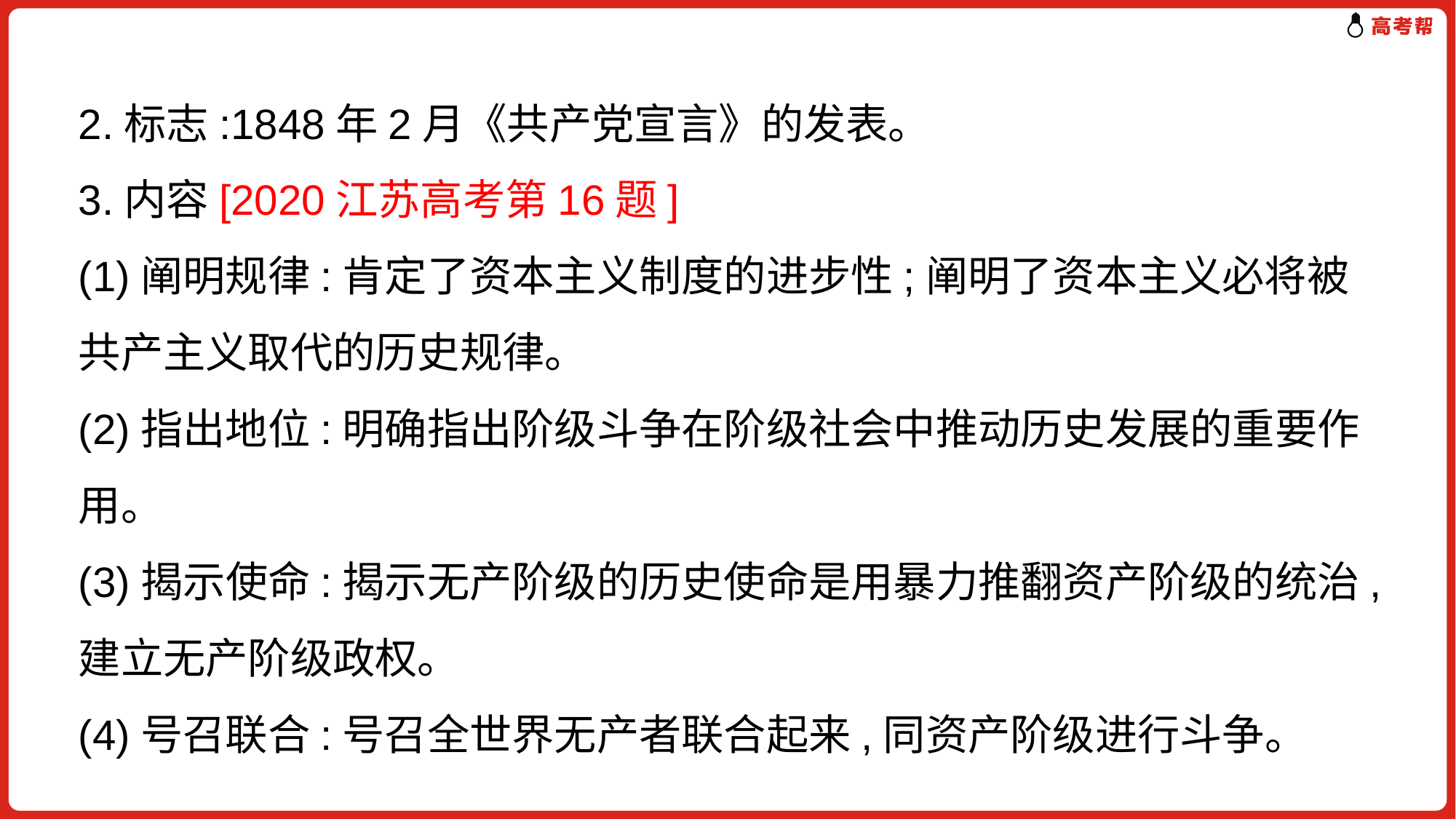

2.标志:1848年2月《共产党宣言》的发表。
3.内容[2020江苏高考第16题]
(1)阐明规律:肯定了资本主义制度的进步性;阐明了资本主义必将被共产主义取代的历史规律。
(2)指出地位:明确指出阶级斗争在阶级社会中推动历史发展的重要作用。
(3)揭示使命:揭示无产阶级的历史使命是用暴力推翻资产阶级的统治,建立无产阶级政权。
(4)号召联合:号召全世界无产者联合起来,同资产阶级进行斗争。